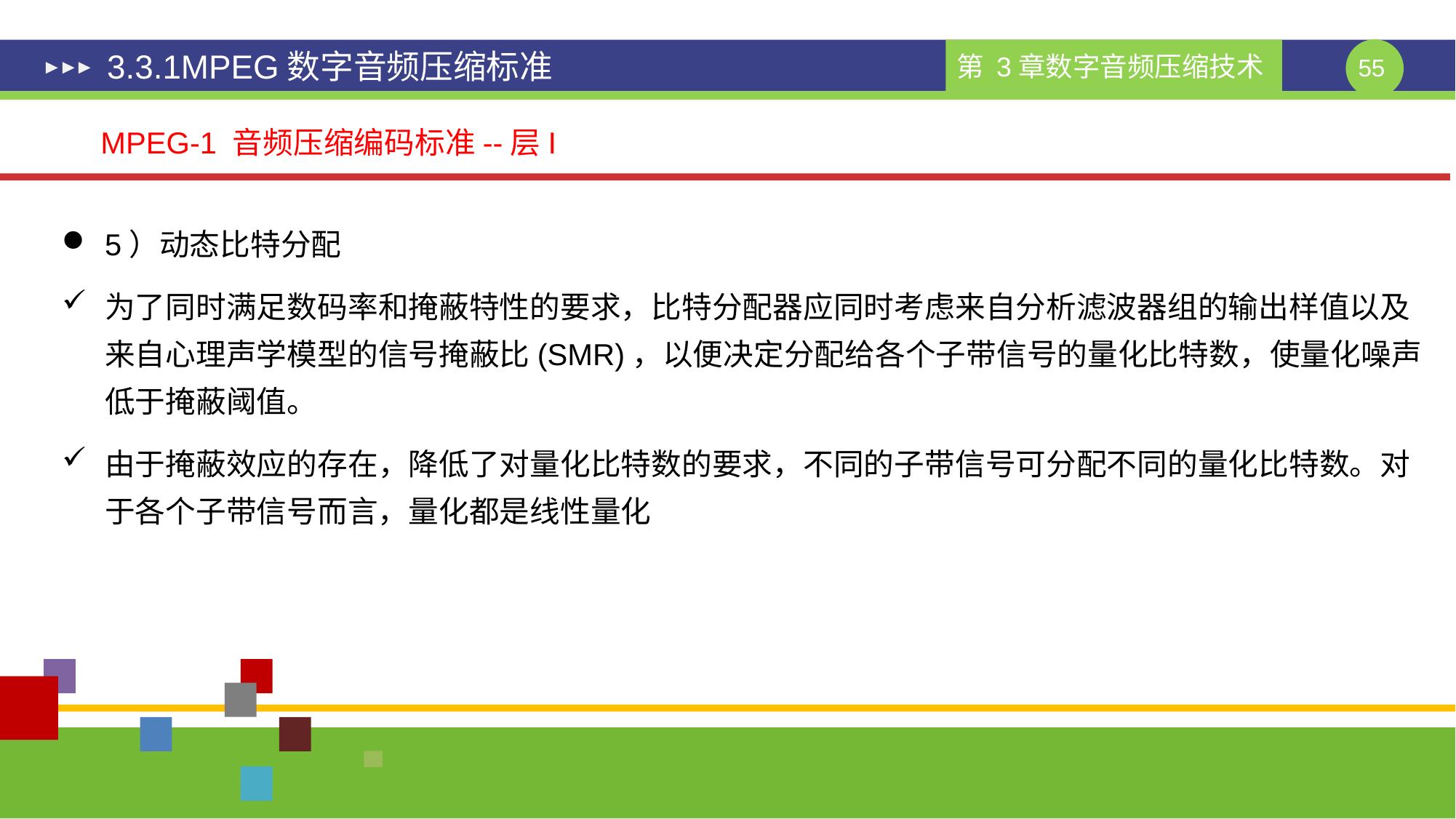

# 3.3.1MPEG数字音频压缩标准
MPEG-1 音频压缩编码标准--层I

5）动态比特分配
为了同时满足数码率和掩蔽特性的要求，比特分配器应同时考虑来自分析滤波器组的输出样值以及来自心理声学模型的信号掩蔽比(SMR)，以便决定分配给各个子带信号的量化比特数，使量化噪声低于掩蔽阈值。
由于掩蔽效应的存在，降低了对量化比特数的要求，不同的子带信号可分配不同的量化比特数。对于各个子带信号而言，量化都是线性量化